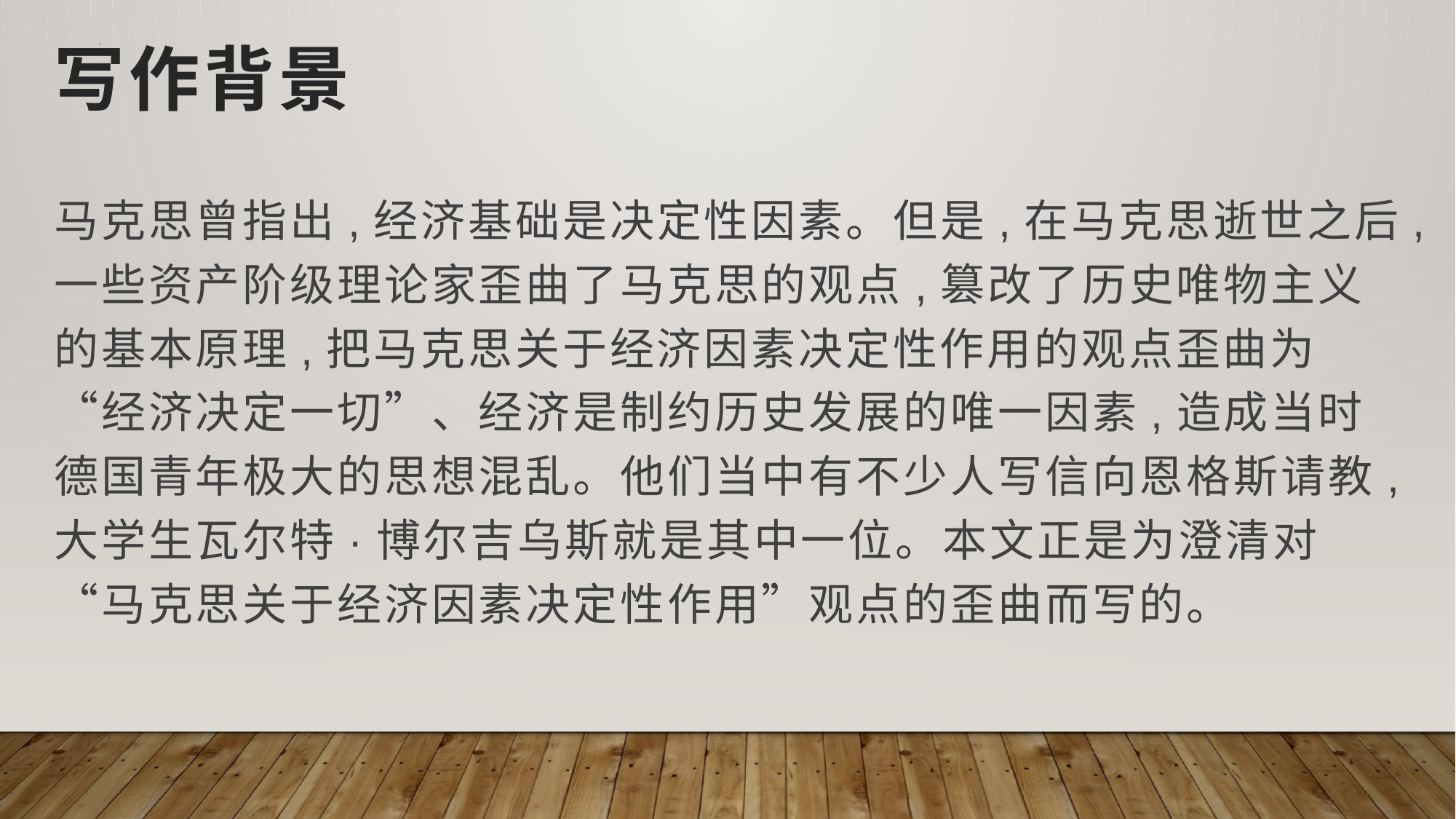

写作背景
马克思曾指出,经济基础是决定性因素。但是,在马克思逝世之后,一些资产阶级理论家歪曲了马克思的观点,篡改了历史唯物主义的基本原理,把马克思关于经济因素决定性作用的观点歪曲为“经济决定一切”、经济是制约历史发展的唯一因素,造成当时德国青年极大的思想混乱。他们当中有不少人写信向恩格斯请教,大学生瓦尔特·博尔吉乌斯就是其中一位。本文正是为澄清对“马克思关于经济因素决定性作用”观点的歪曲而写的。